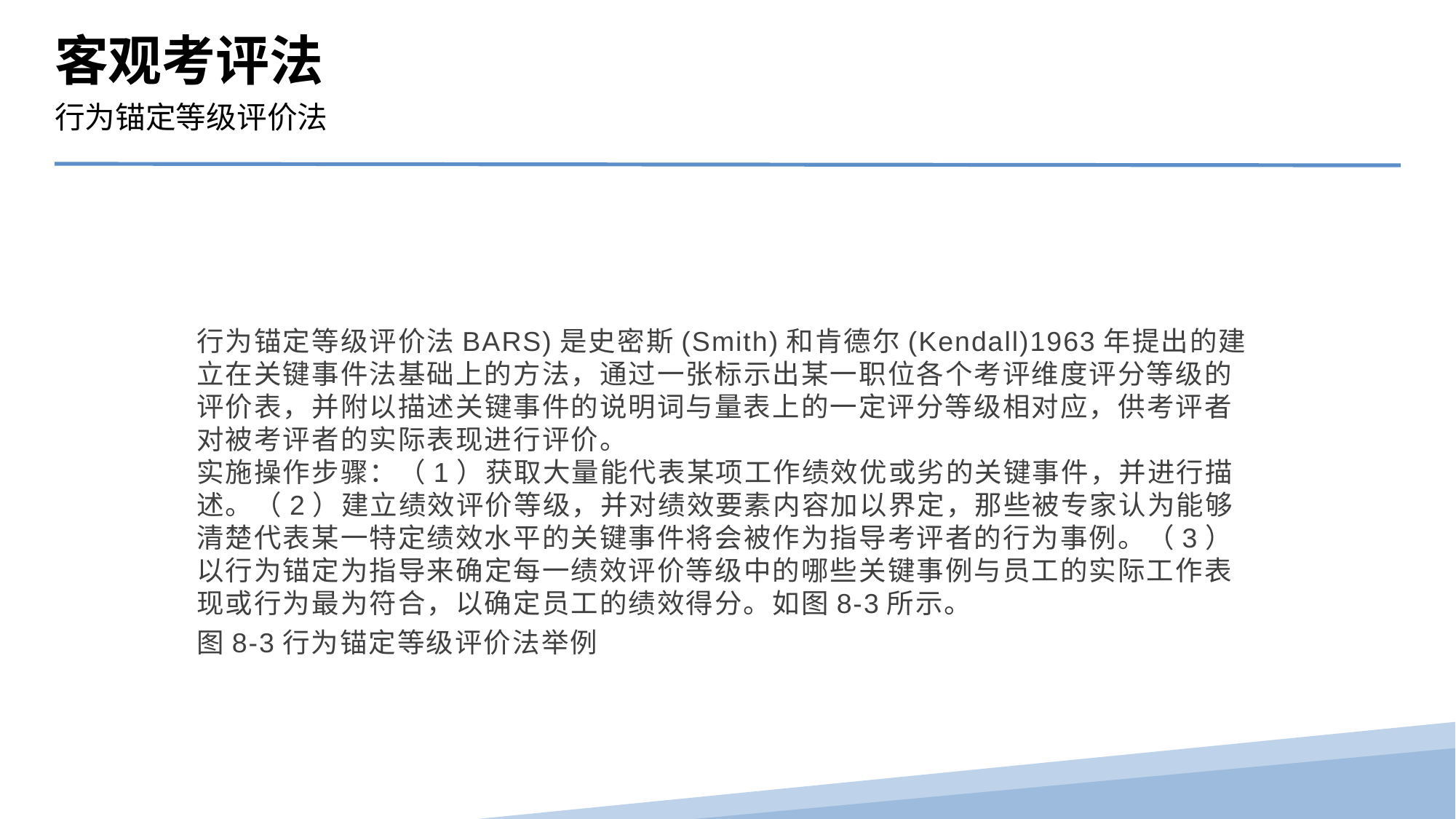

客观考评法
行为锚定等级评价法
行为锚定等级评价法BARS)是史密斯(Smith)和肯德尔(Kendall)1963年提出的建立在关键事件法基础上的方法，通过一张标示出某一职位各个考评维度评分等级的评价表，并附以描述关键事件的说明词与量表上的一定评分等级相对应，供考评者对被考评者的实际表现进行评价。
实施操作步骤：（1）获取大量能代表某项工作绩效优或劣的关键事件，并进行描述。（2）建立绩效评价等级，并对绩效要素内容加以界定，那些被专家认为能够清楚代表某一特定绩效水平的关键事件将会被作为指导考评者的行为事例。（3）以行为锚定为指导来确定每一绩效评价等级中的哪些关键事例与员工的实际工作表现或行为最为符合，以确定员工的绩效得分。如图8-3所示。
图8-3行为锚定等级评价法举例